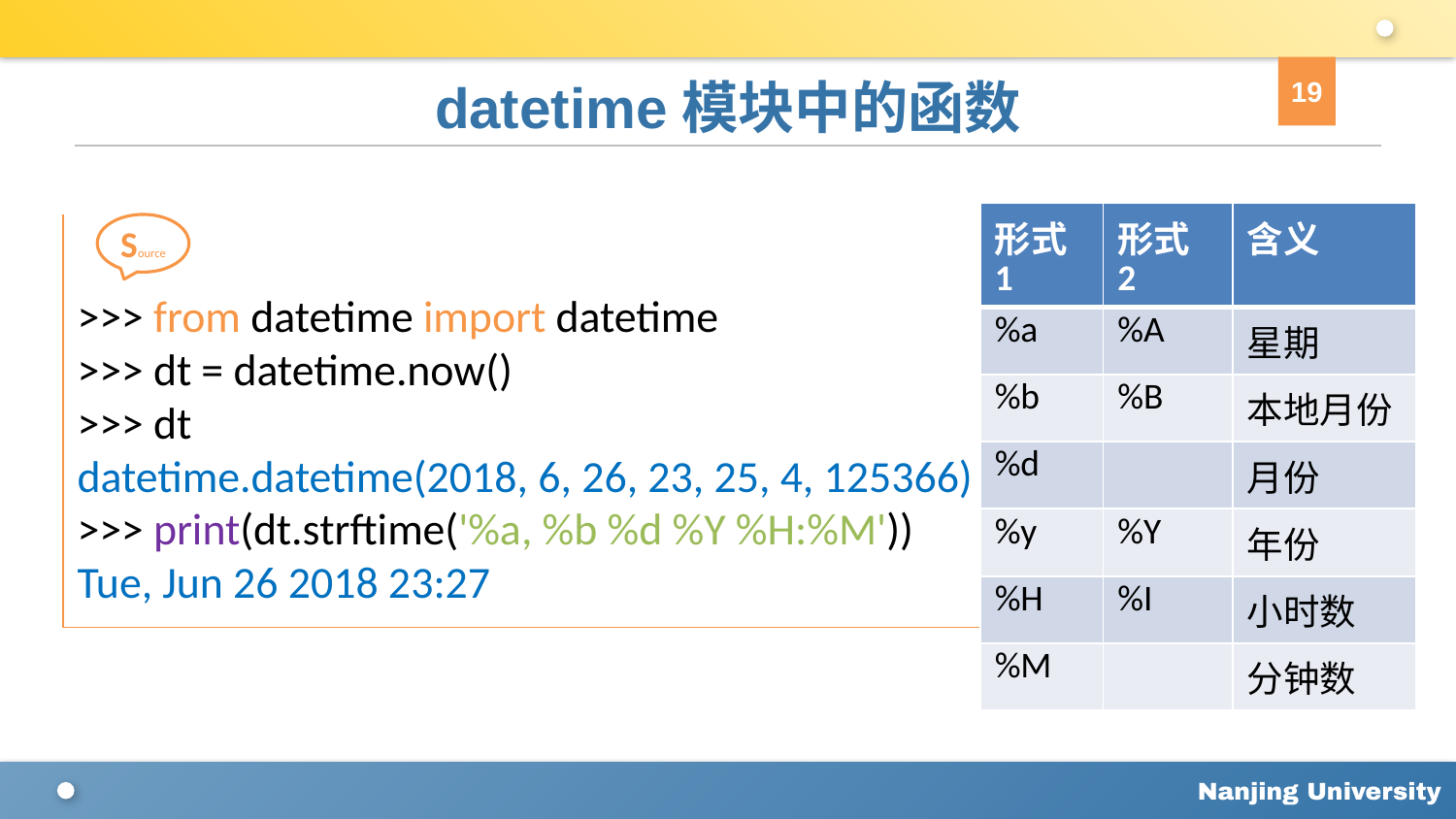

19
# datetime模块中的函数
| 形式1 | 形式2 | 含义 |
| --- | --- | --- |
| %a | %A | 星期 |
| %b | %B | 本地月份 |
| %d |  | 月份 |
| %y | %Y | 年份 |
| %H | %I | 小时数 |
| %M |  | 分钟数 |

>>> from datetime import datetime
>>> dt = datetime.now()
>>> dt
datetime.datetime(2018, 6, 26, 23, 25, 4, 125366)
>>> print(dt.strftime('%a, %b %d %Y %H:%M'))
Tue, Jun 26 2018 23:27

Source